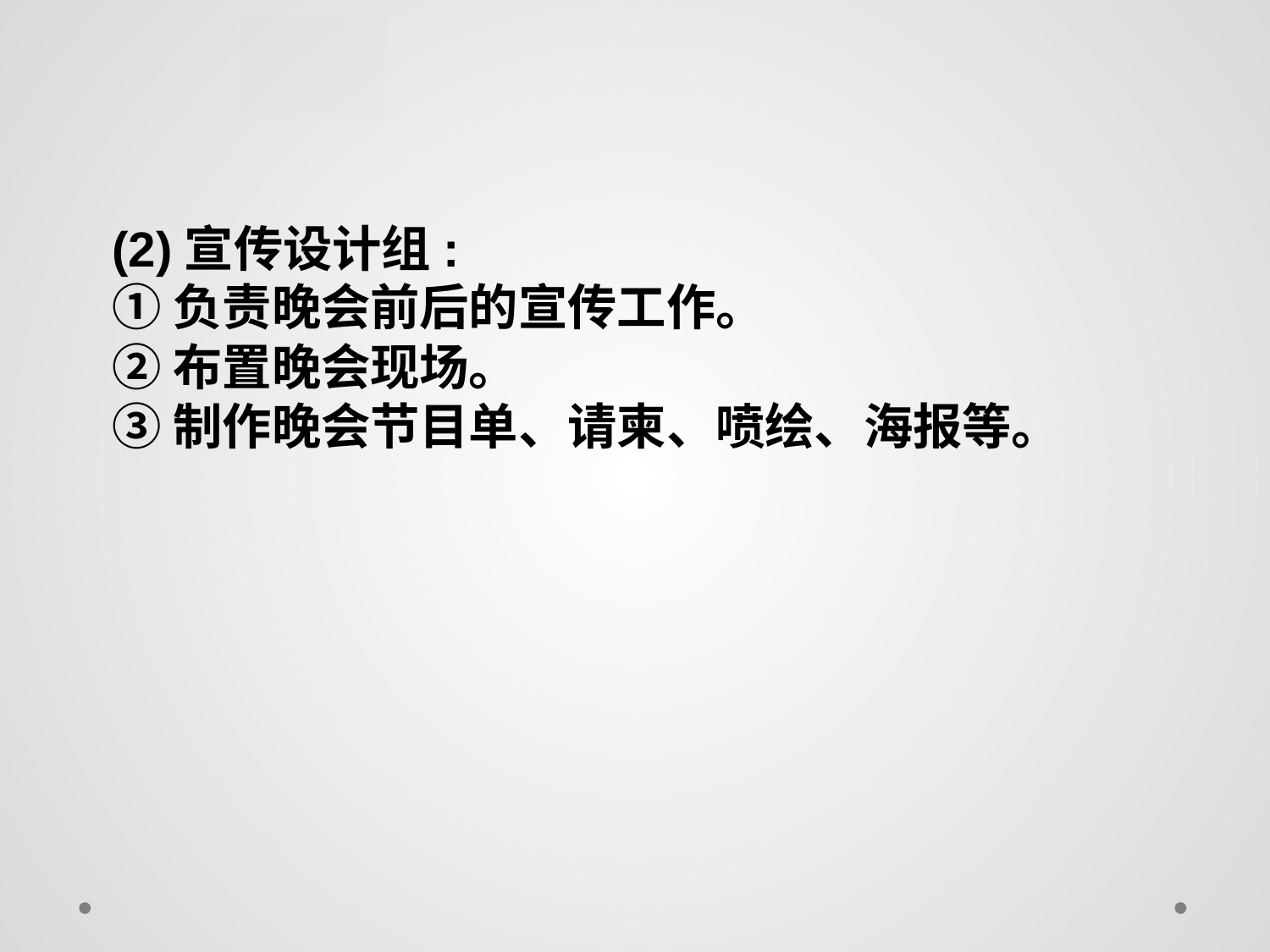

(2)宣传设计组:
①负责晚会前后的宣传工作。
②布置晚会现场。
③制作晚会节目单、请柬、喷绘、海报等。